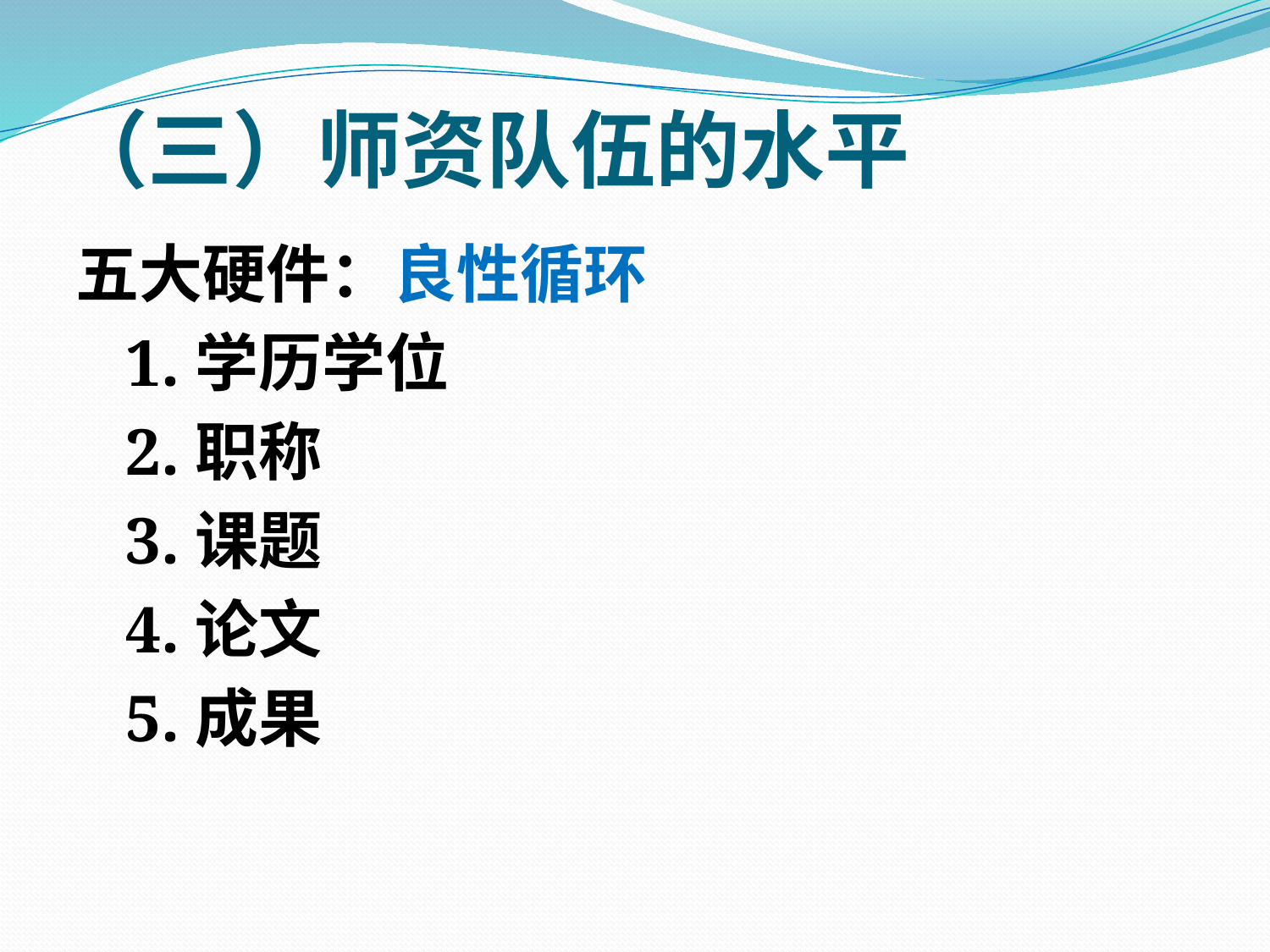

# （三）师资队伍的水平
五大硬件：良性循环
   1.学历学位
   2.职称
   3.课题
   4.论文
   5.成果